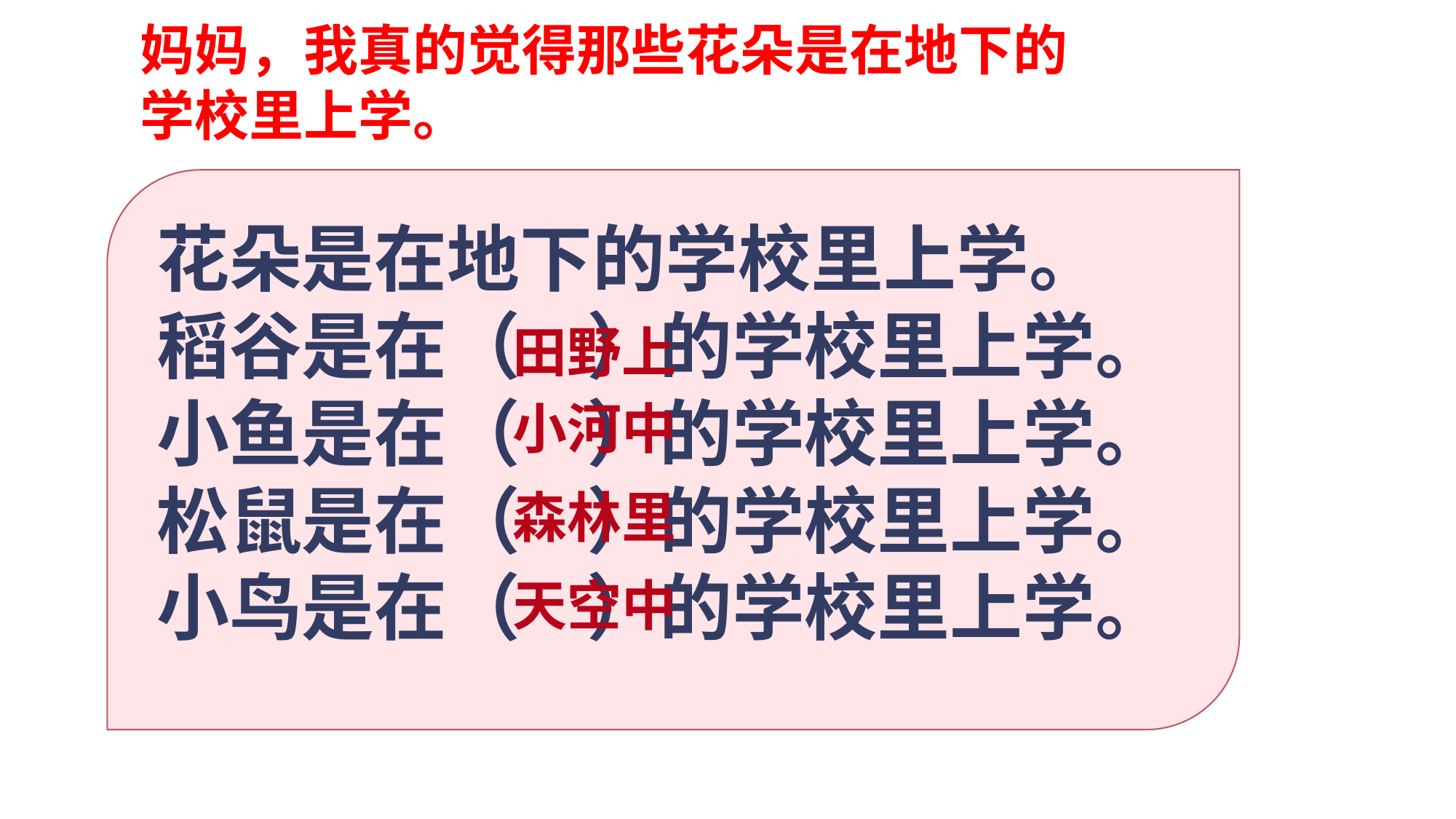

妈妈，我真的觉得那些花朵是在地下的学校里上学。

花朵是在地下的学校里上学。
稻谷是在（    ）的学校里上学。
小鱼是在（    ）的学校里上学。
松鼠是在（    ）的学校里上学。
小鸟是在（    ）的学校里上学。

田野上
小河中
森林里
天空中